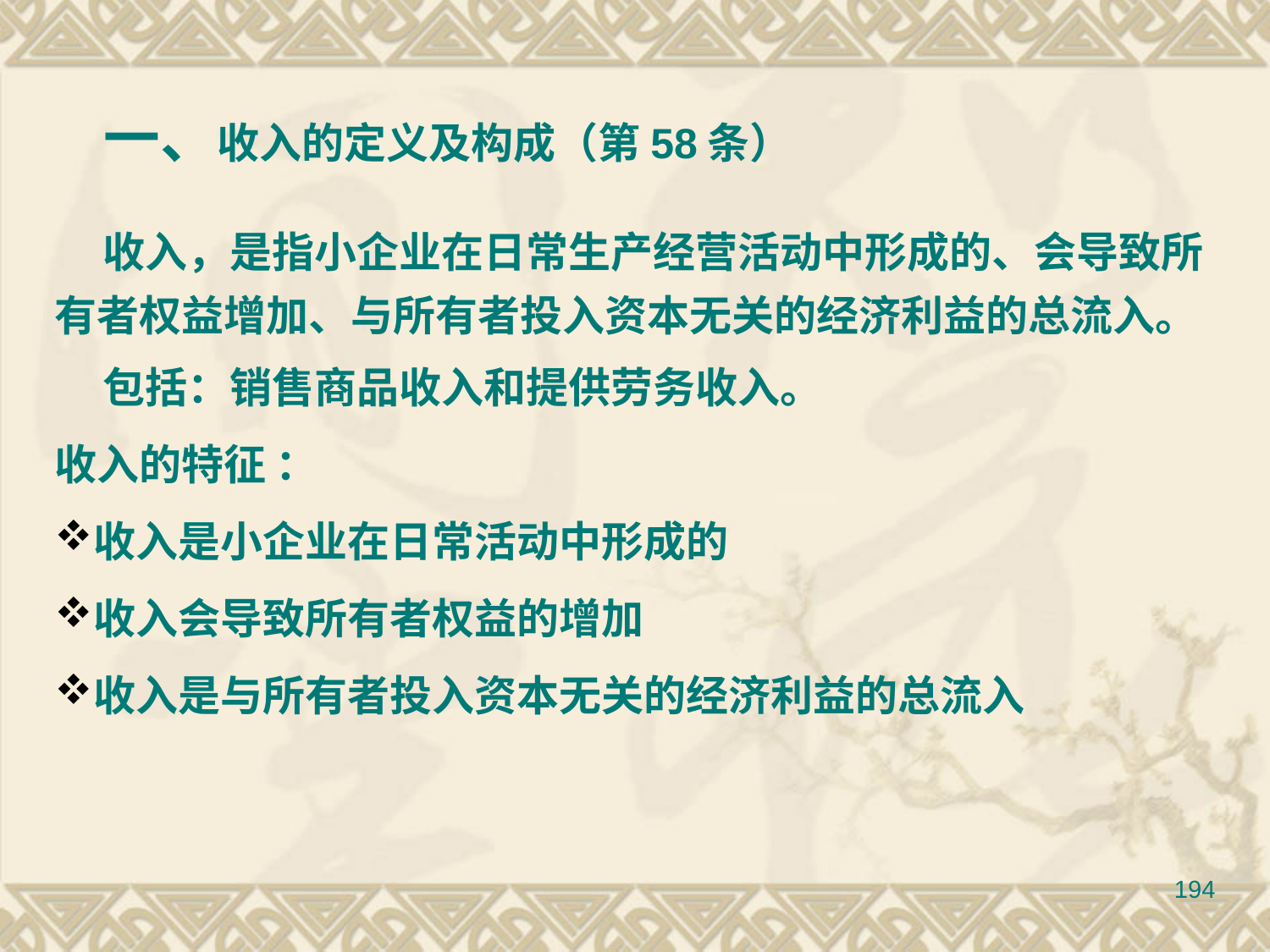

收入，是指小企业在日常生产经营活动中形成的、会导致所有者权益增加、与所有者投入资本无关的经济利益的总流入。
    包括：销售商品收入和提供劳务收入。
收入的特征 ：
收入是小企业在日常活动中形成的
收入会导致所有者权益的增加
收入是与所有者投入资本无关的经济利益的总流入

 一、收入的定义及构成（第58条）
194